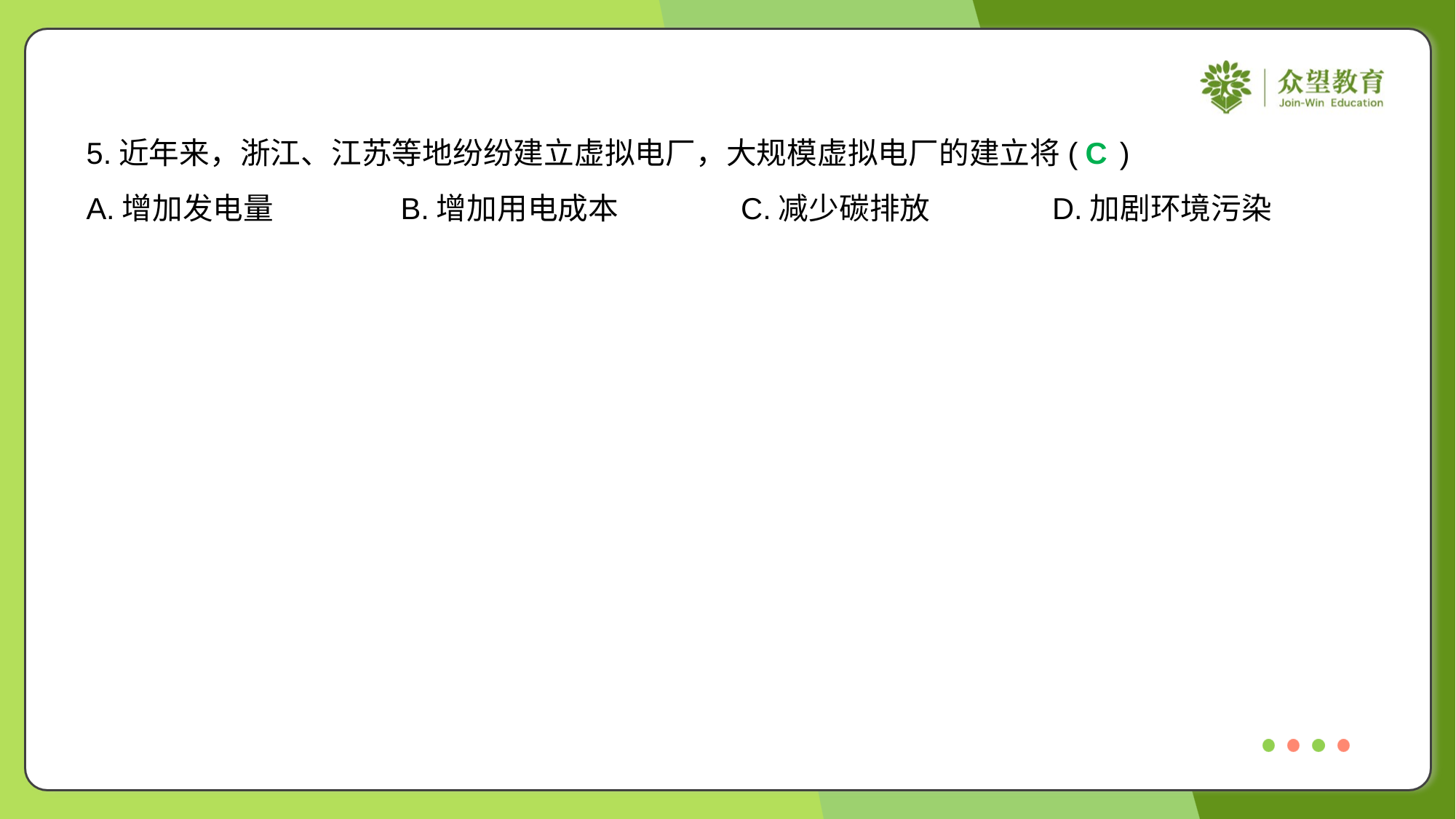

5.近年来，浙江、江苏等地纷纷建立虚拟电厂，大规模虚拟电厂的建立将(     )
C
A.增加发电量	B.增加用电成本	C.减少碳排放	D.加剧环境污染